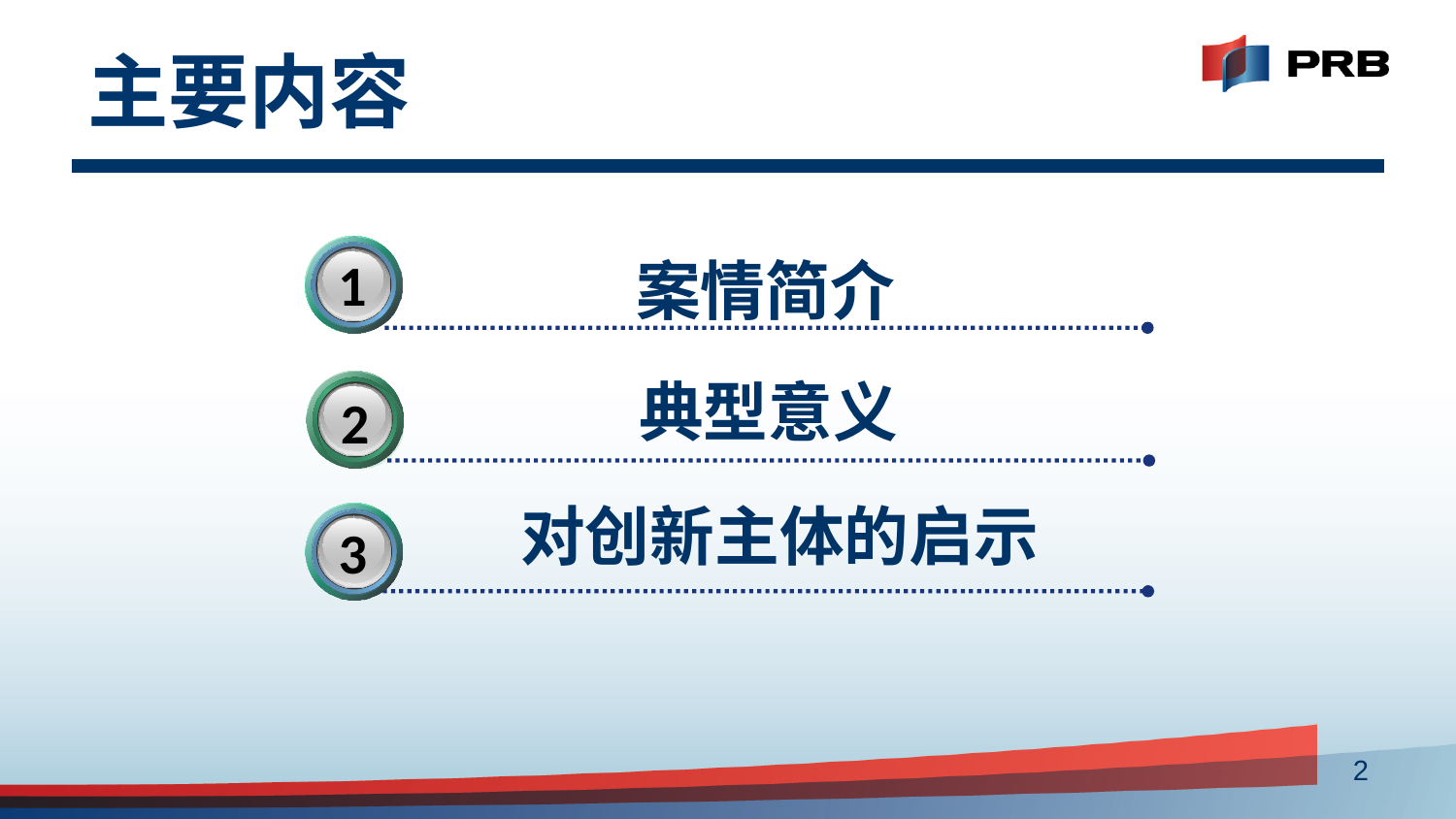

# 主要内容

1

案情简介

典型意义

3

3

2

对创新主体的启示
2